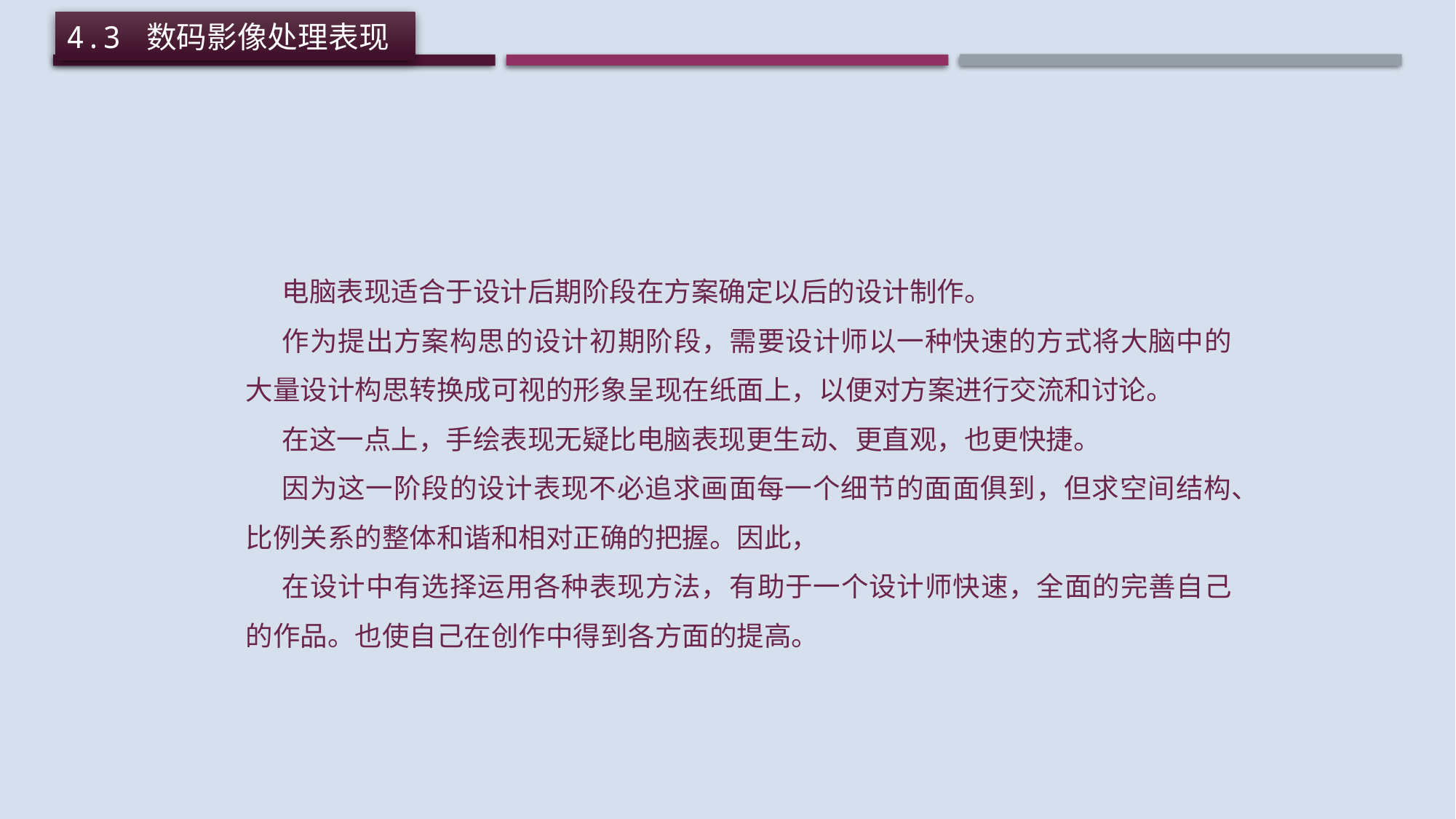

4.3 数码影像处理表现
电脑表现适合于设计后期阶段在方案确定以后的设计制作。
作为提出方案构思的设计初期阶段，需要设计师以一种快速的方式将大脑中的大量设计构思转换成可视的形象呈现在纸面上，以便对方案进行交流和讨论。
在这一点上，手绘表现无疑比电脑表现更生动、更直观，也更快捷。
因为这一阶段的设计表现不必追求画面每一个细节的面面俱到，但求空间结构、比例关系的整体和谐和相对正确的把握。因此，
在设计中有选择运用各种表现方法，有助于一个设计师快速，全面的完善自己的作品。也使自己在创作中得到各方面的提高。